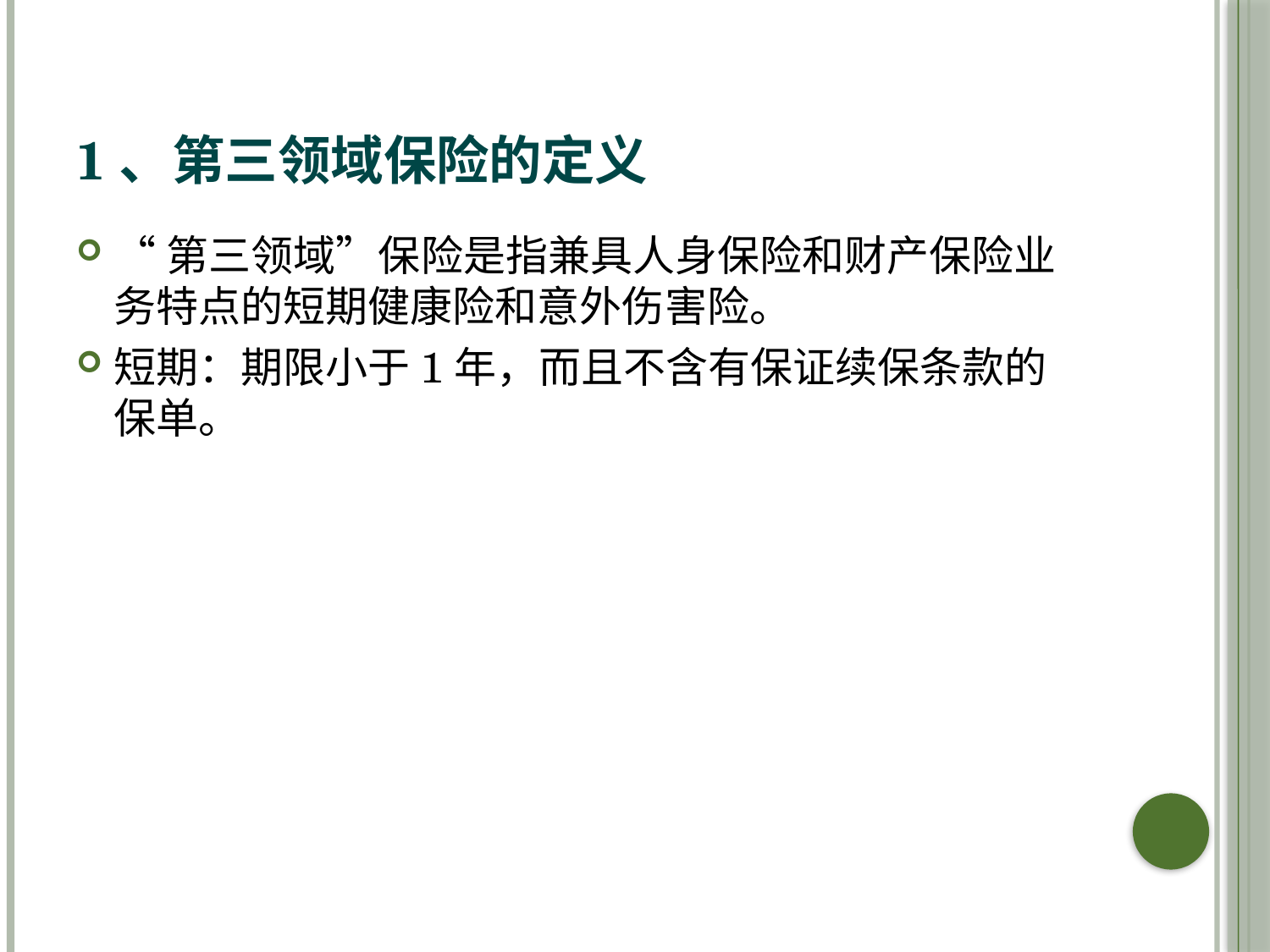

# 1、第三领域保险的定义
“第三领域”保险是指兼具人身保险和财产保险业务特点的短期健康险和意外伤害险。
短期：期限小于1年，而且不含有保证续保条款的保单。